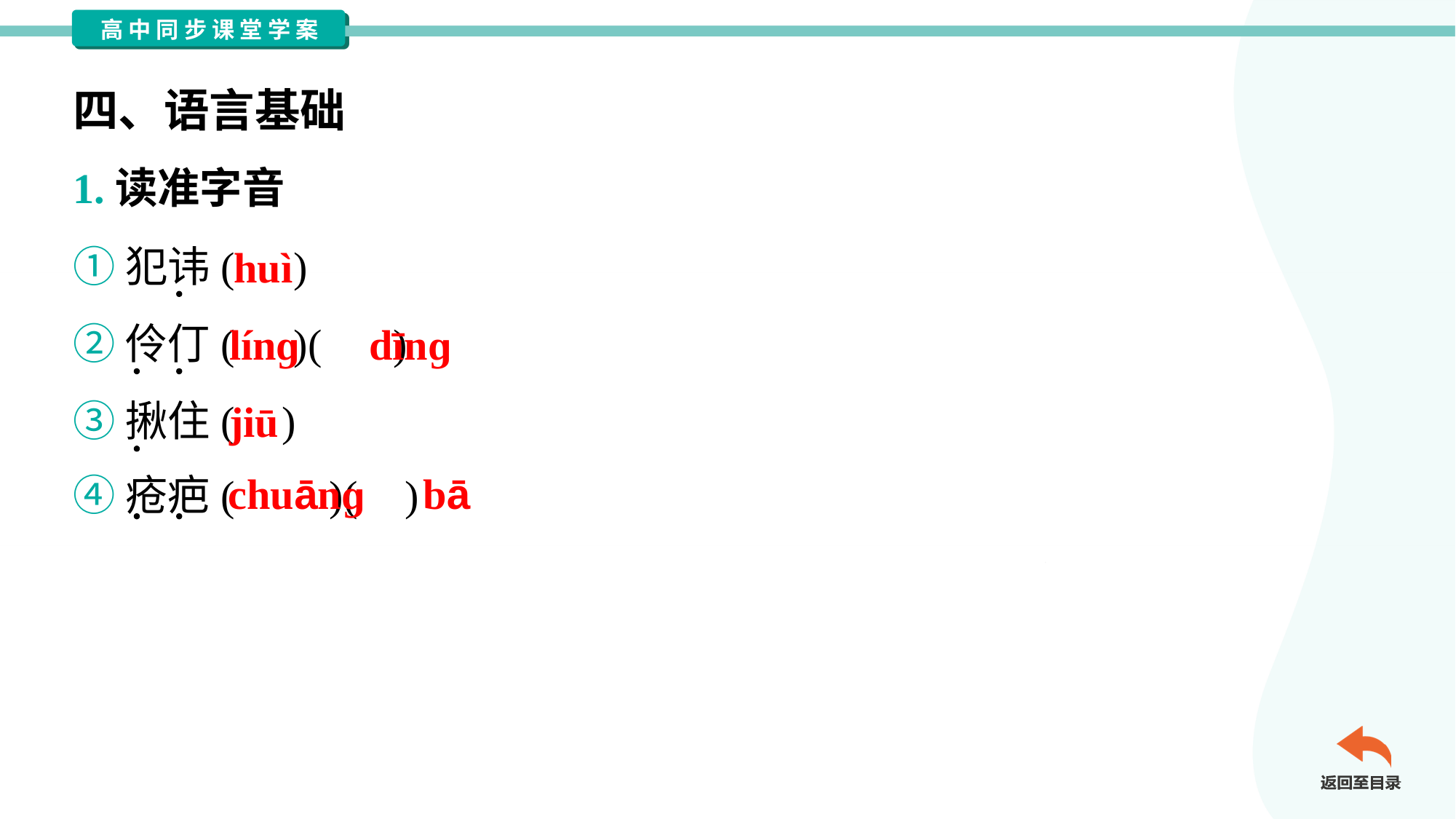

四、语言基础
1.读准字音
①犯讳(     )
②伶仃(     )(      )
③揪住(    )
④疮疤(        )(    )
huì
línɡ
dīnɡ

jiū

chuānɡ
bā